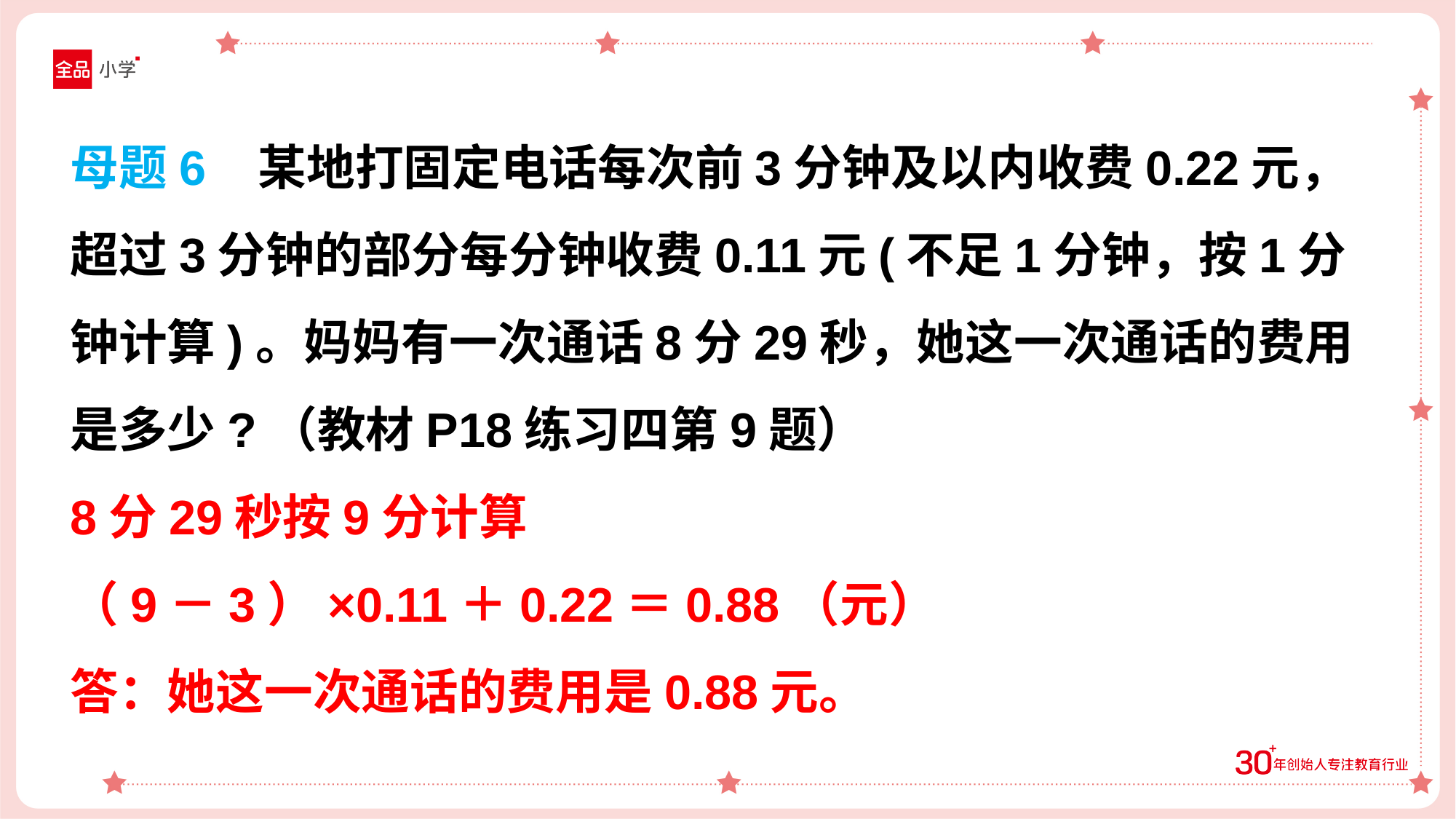

母题6   某地打固定电话每次前3分钟及以内收费0.22元，超过3分钟的部分每分钟收费0.11元(不足1分钟，按1分钟计算)。妈妈有一次通话8分29秒，她这一次通话的费用是多少?（教材P18练习四第9题）
8分29秒按9分计算
（9－3）×0.11＋0.22＝0.88（元）
答：她这一次通话的费用是0.88元。